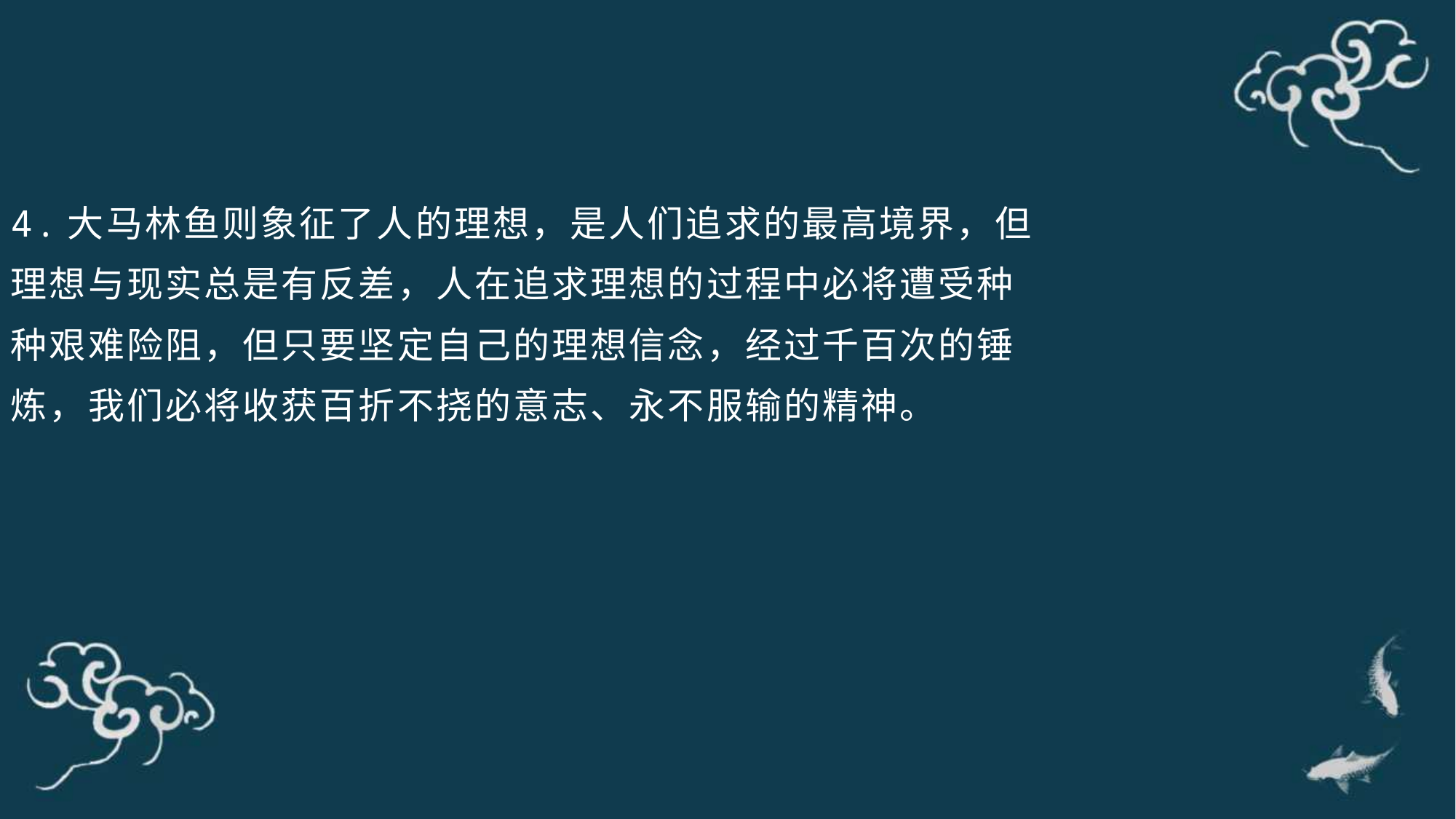

4.大马林鱼则象征了人的理想，是人们追求的最高境界，但理想与现实总是有反差，人在追求理想的过程中必将遭受种种艰难险阻，但只要坚定自己的理想信念，经过千百次的锤炼，我们必将收获百折不挠的意志、永不服输的精神。